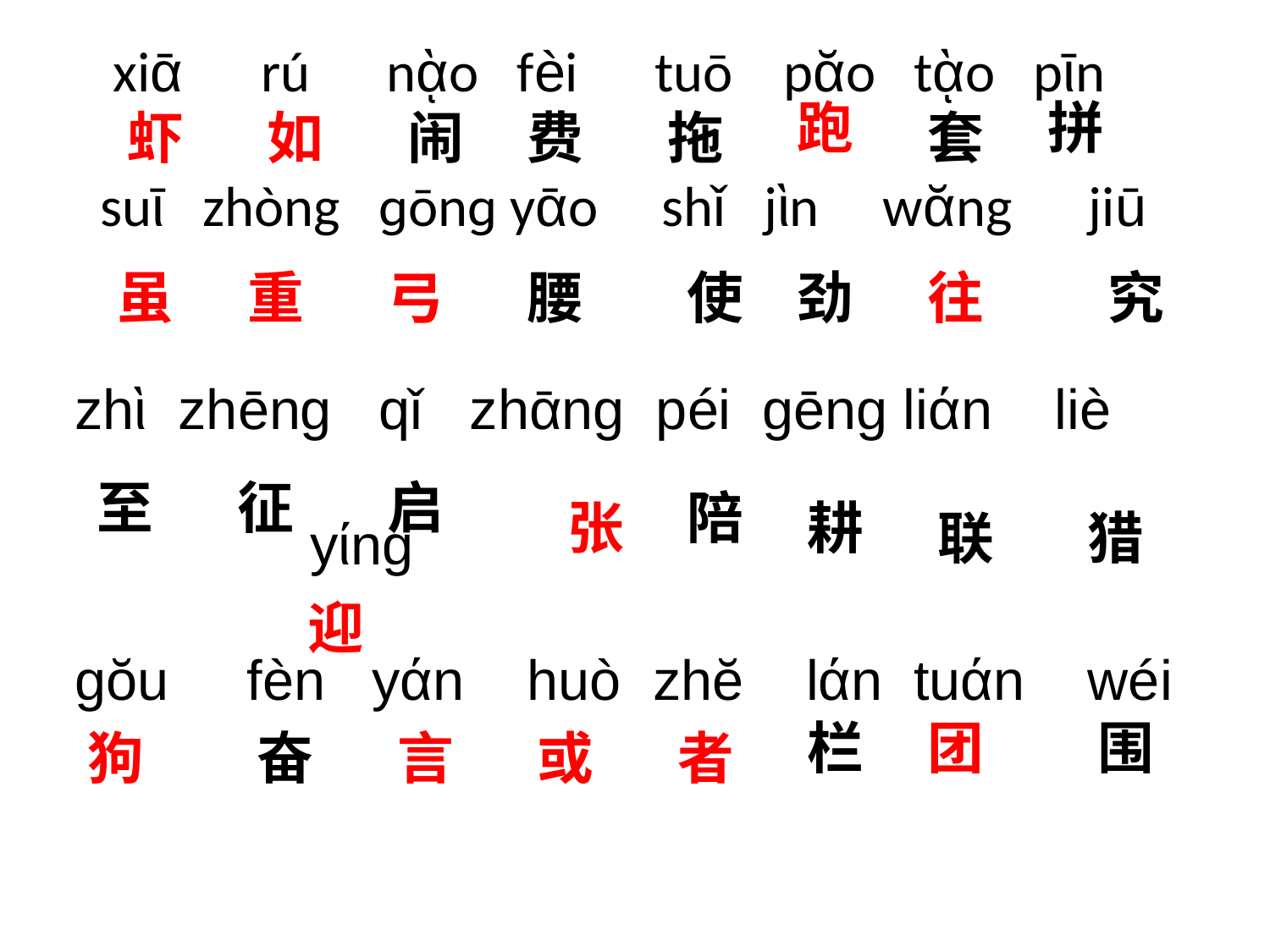

xiᾱ     rú      nᾲo   fèi      tuō    pᾰo   tᾲo   pῑn

  suῑ   zhòng   ɡōnɡ yᾱo     shǐ   jὶn     wᾰng      jiū

zhὶ  zhēng   qǐ   zhᾱng  péi  gēng liάn    liè

               yίng

gŏu     fèn   yάn    huò  zhĕ    lάn  tuάn    wéi
跑
拼
虾
如
闹
费
拖
套
虽
重
弓
腰
使
劲
往
究
至
征
启
陪
张
耕
联
猎
迎
栏
团
围
狗
奋
言
或
者